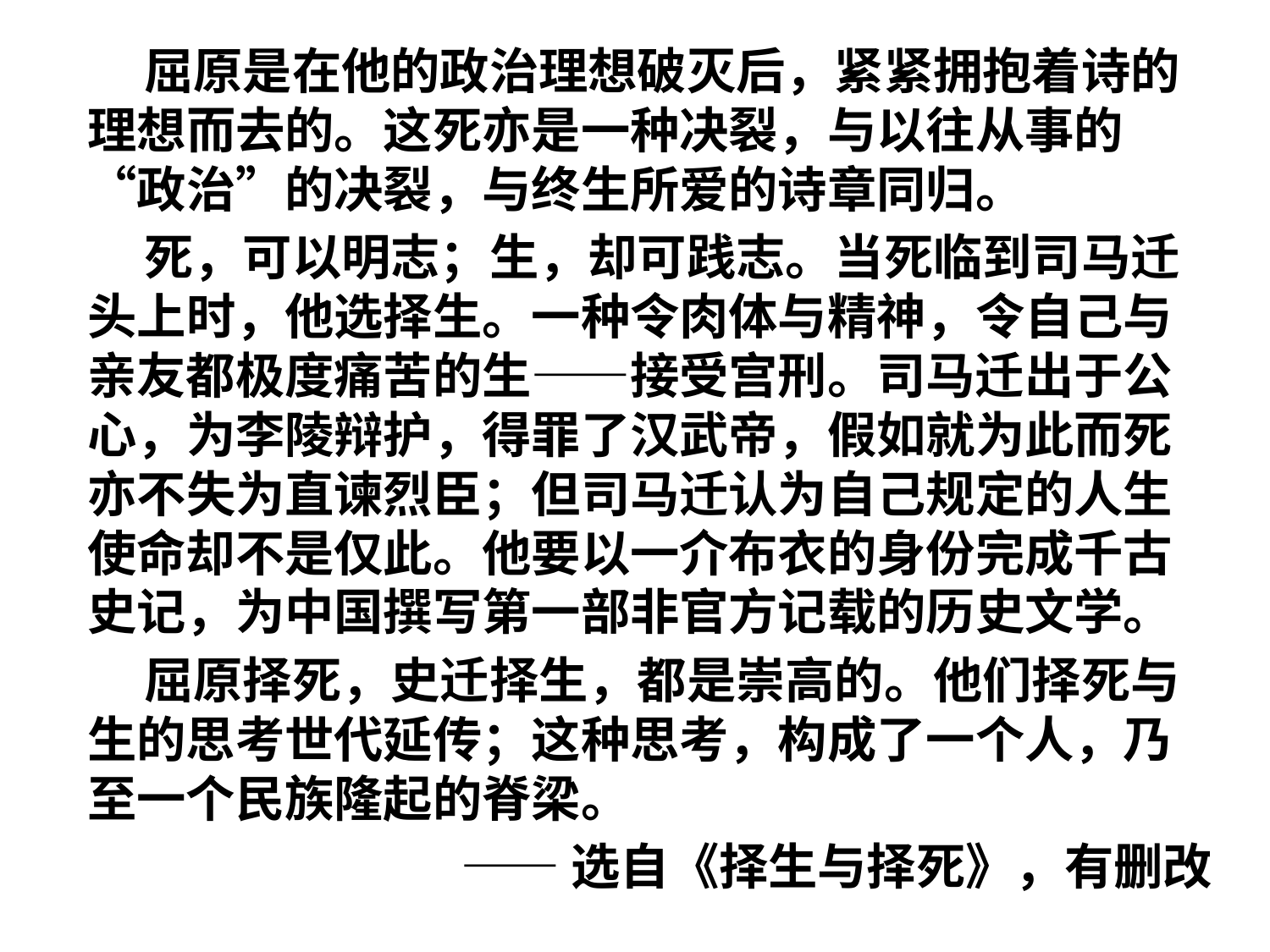

屈原是在他的政治理想破灭后，紧紧拥抱着诗的理想而去的。这死亦是一种决裂，与以往从事的“政治”的决裂，与终生所爱的诗章同归。
    死，可以明志；生，却可践志。当死临到司马迁头上时，他选择生。一种令肉体与精神，令自己与亲友都极度痛苦的生——接受宫刑。司马迁出于公心，为李陵辩护，得罪了汉武帝，假如就为此而死亦不失为直谏烈臣；但司马迁认为自己规定的人生使命却不是仅此。他要以一介布衣的身份完成千古史记，为中国撰写第一部非官方记载的历史文学。
    屈原择死，史迁择生，都是崇高的。他们择死与生的思考世代延传；这种思考，构成了一个人，乃至一个民族隆起的脊梁。
——选自《择生与择死》，有删改